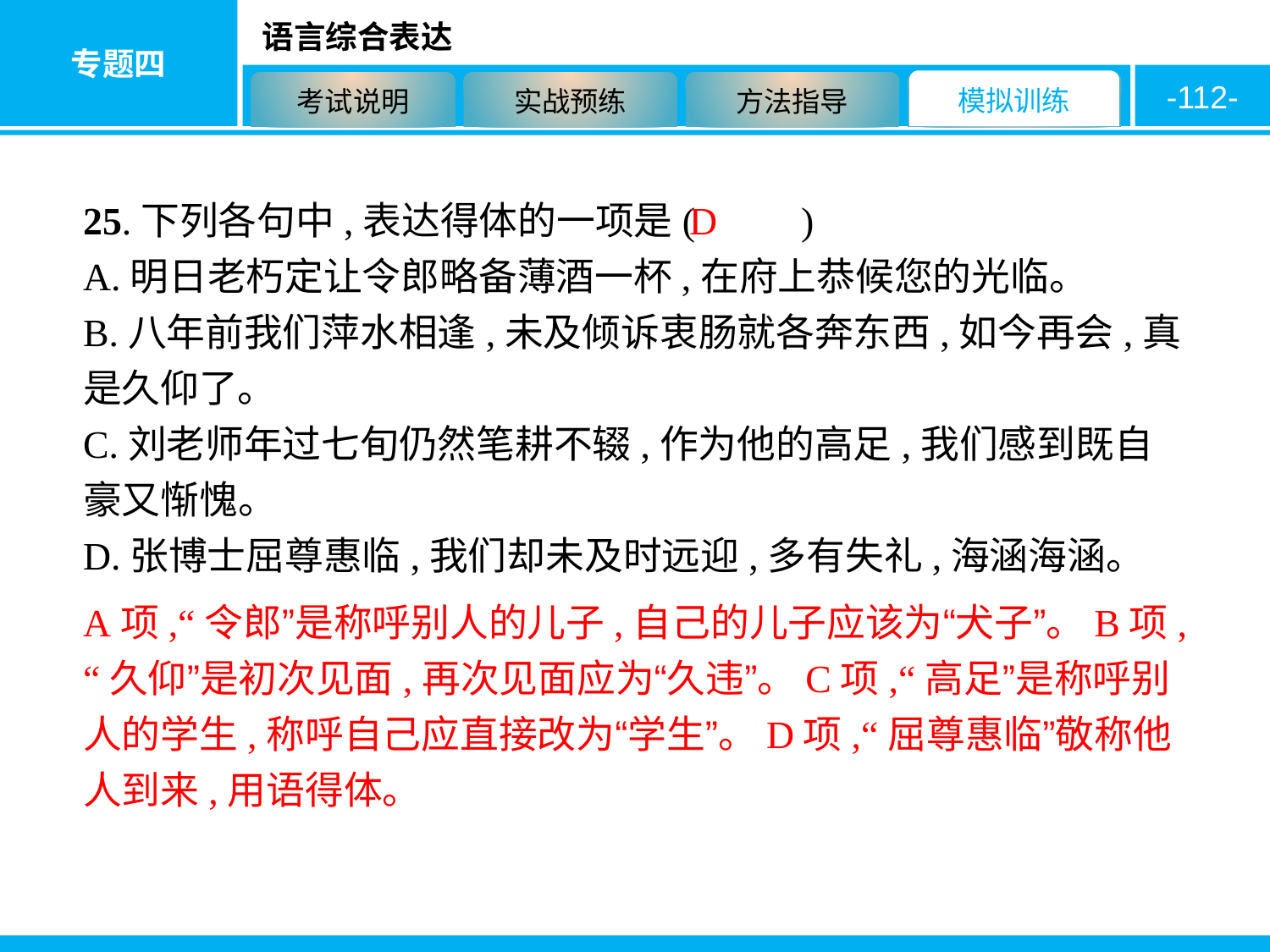

-112-
25.下列各句中,表达得体的一项是( 　　)
A.明日老朽定让令郎略备薄酒一杯,在府上恭候您的光临。
B.八年前我们萍水相逢,未及倾诉衷肠就各奔东西,如今再会,真是久仰了。
C.刘老师年过七旬仍然笔耕不辍,作为他的高足,我们感到既自豪又惭愧。
D.张博士屈尊惠临,我们却未及时远迎,多有失礼,海涵海涵。
D
A项,“令郎”是称呼别人的儿子,自己的儿子应该为“犬子”。B项,“久仰”是初次见面,再次见面应为“久违”。C项,“高足”是称呼别人的学生,称呼自己应直接改为“学生”。D项,“屈尊惠临”敬称他人到来,用语得体。